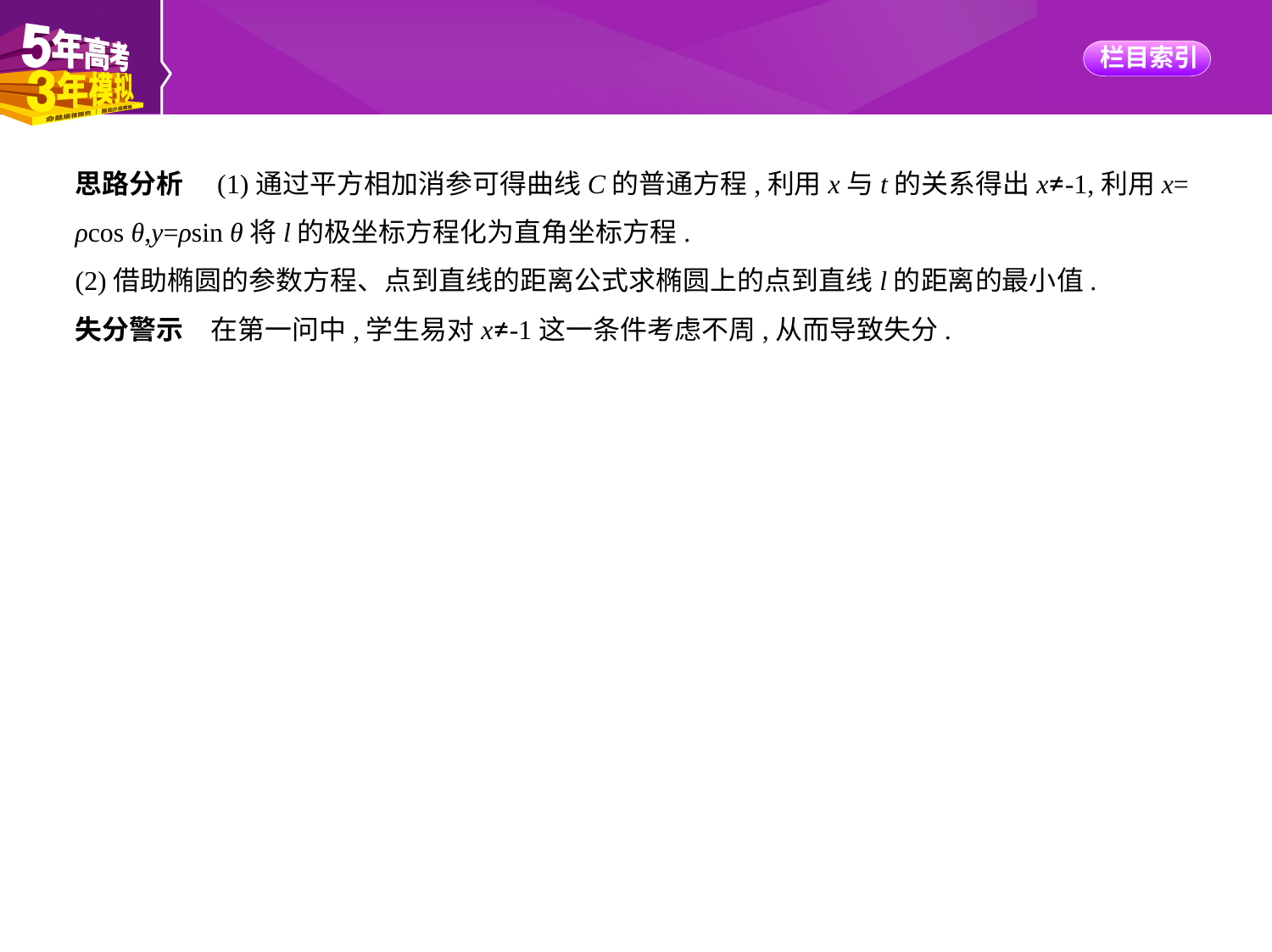

思路分析　(1)通过平方相加消参可得曲线C的普通方程,利用x与t的关系得出x≠-1,利用x=
ρcos θ,y=ρsin θ将l的极坐标方程化为直角坐标方程.
(2)借助椭圆的参数方程、点到直线的距离公式求椭圆上的点到直线l的距离的最小值.
失分警示　在第一问中,学生易对x≠-1这一条件考虑不周,从而导致失分.